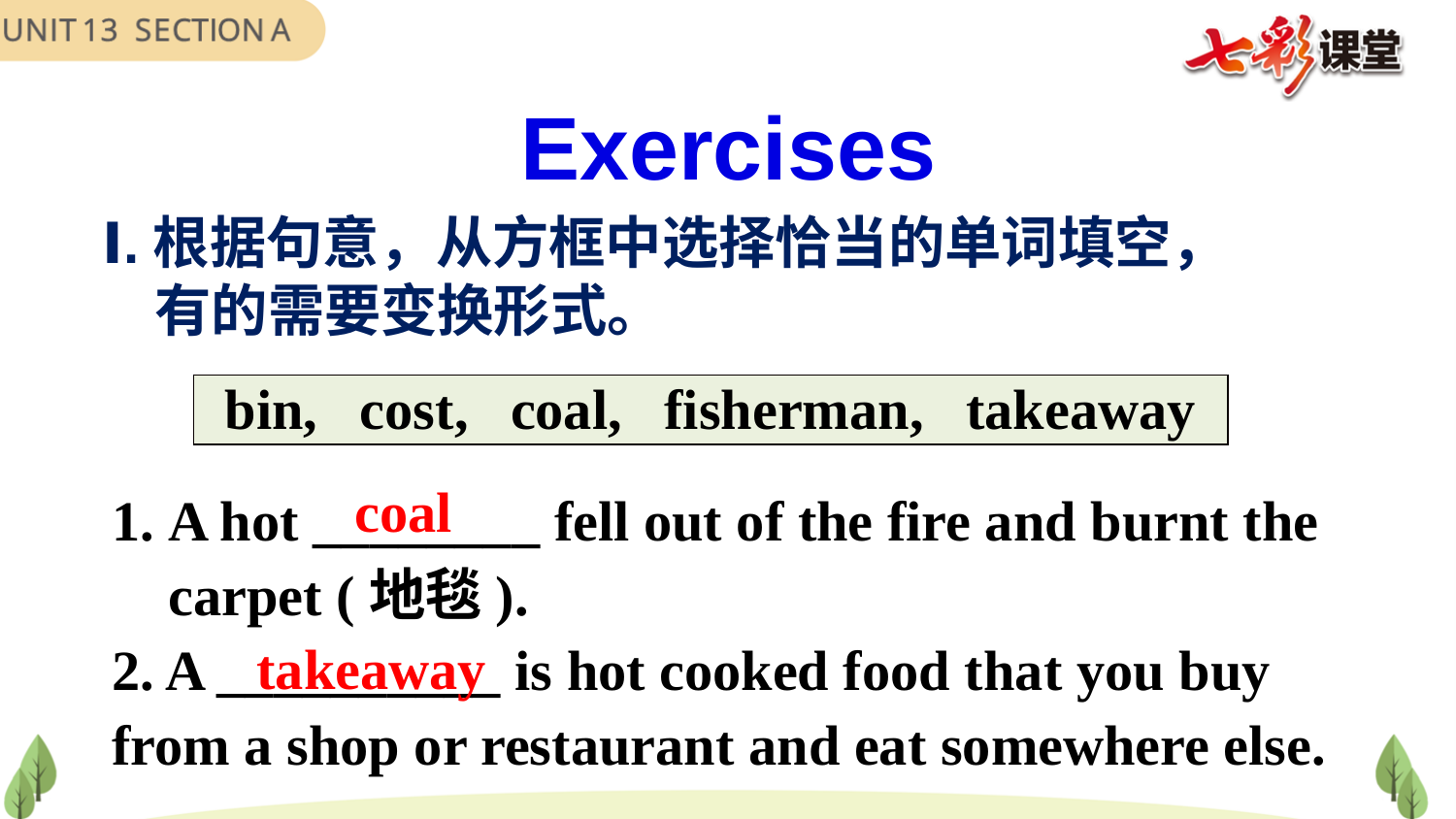

Exercises
Ⅰ.根据句意，从方框中选择恰当的单词填空，
   有的需要变换形式。
| bin, cost, coal, fisherman, takeaway |
| --- |
1. A hot ________ fell out of the fire and burnt the
    carpet (地毯).
2. A __________ is hot cooked food that you buy from a shop or restaurant and eat somewhere else.
 coal
takeaway